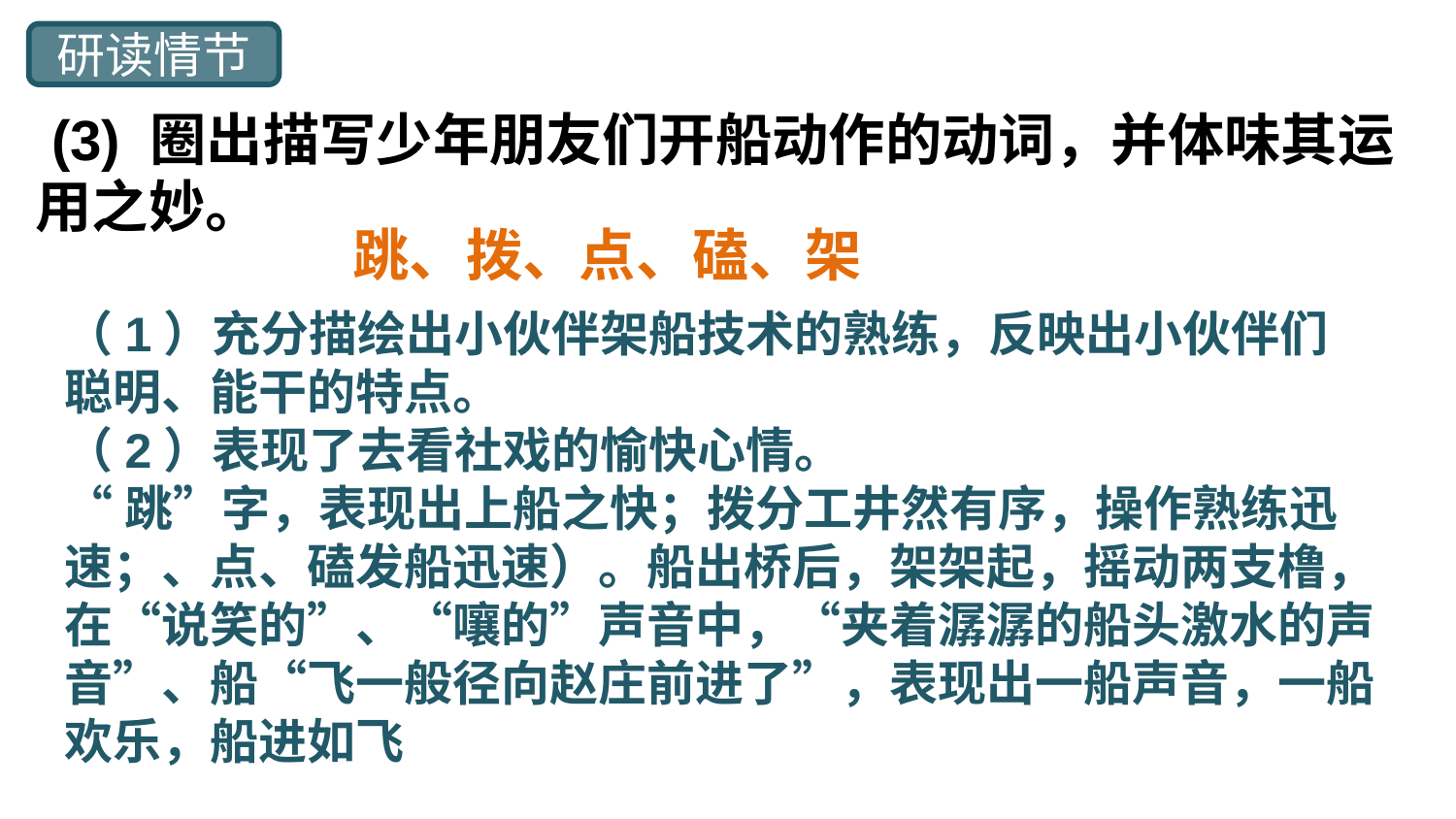

研读情节
 (3) 圈出描写少年朋友们开船动作的动词，并体味其运用之妙。
跳、拨、点、磕、架
（1）充分描绘出小伙伴架船技术的熟练，反映出小伙伴们聪明、能干的特点。
（2）表现了去看社戏的愉快心情。
“跳”字，表现出上船之快；拨分工井然有序，操作熟练迅速；、点、磕发船迅速）。船出桥后，架架起，摇动两支橹，在“说笑的”、“嚷的”声音中，“夹着潺潺的船头激水的声音”、船“飞一般径向赵庄前进了”，表现出一船声音，一船欢乐，船进如飞